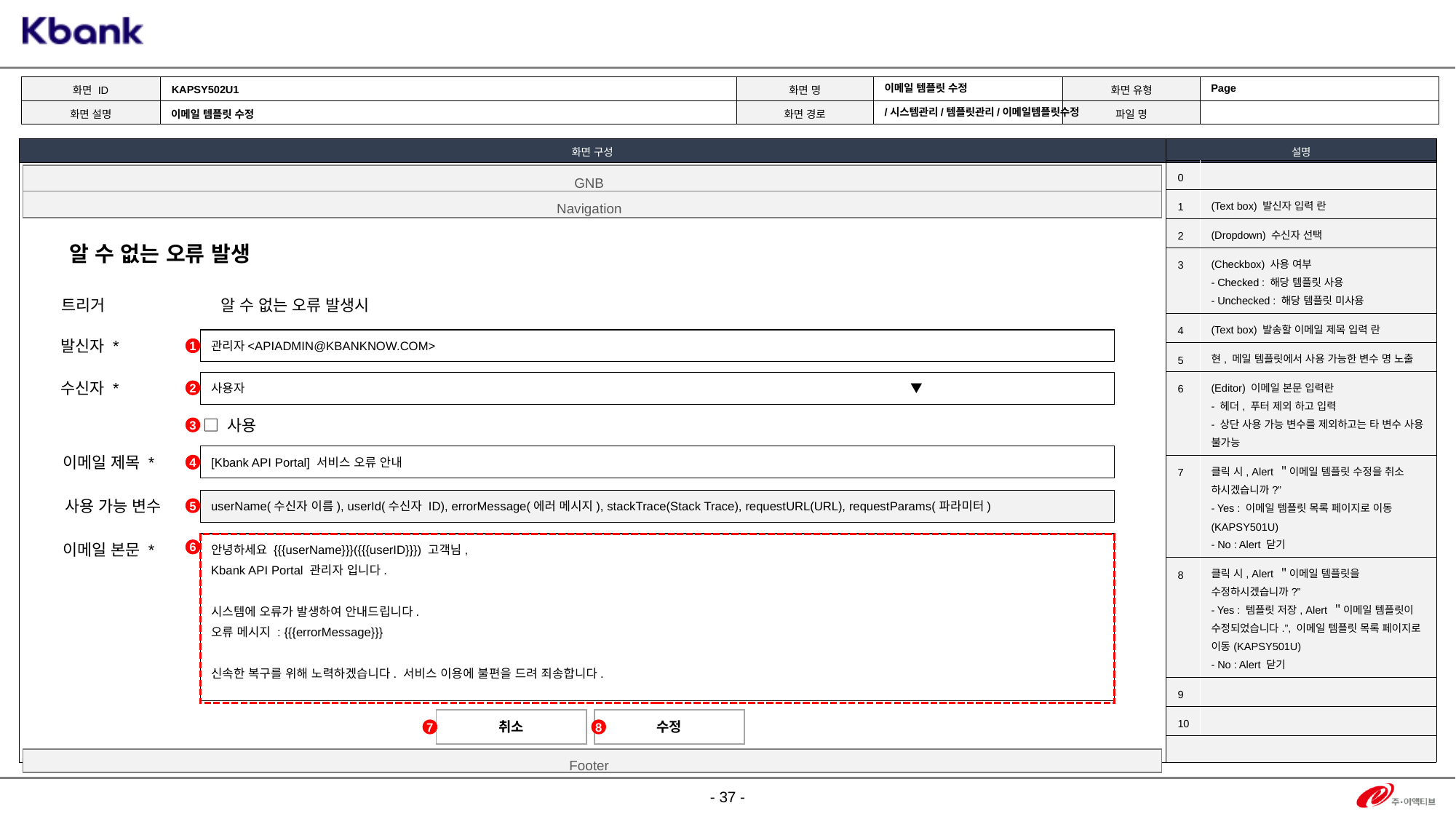

KAPSY502U1
Page
이메일 템플릿 수정
/시스템관리/템플릿관리/이메일템플릿수정

이메일 템플릿 수정
| 0 |  |
| --- | --- |
| 1 | (Text box) 발신자 입력 란 |
| 2 | (Dropdown) 수신자 선택 |
| 3 | (Checkbox) 사용 여부 - Checked : 해당 템플릿 사용 - Unchecked : 해당 템플릿 미사용 |
| 4 | (Text box) 발송할 이메일 제목 입력 란 |
| 5 | 현, 메일 템플릿에서 사용 가능한 변수 명 노출 |
| 6 | (Editor) 이메일 본문 입력란 - 헤더, 푸터 제외 하고 입력 - 상단 사용 가능 변수를 제외하고는 타 변수 사용 불가능 |
| 7 | 클릭 시, Alert ＂이메일 템플릿 수정을 취소 하시겠습니까?” - Yes : 이메일 템플릿 목록 페이지로 이동 (KAPSY501U) - No : Alert 닫기 |
| 8 | 클릭 시, Alert ＂이메일 템플릿을 수정하시겠습니까?” - Yes : 템플릿 저장, Alert ＂이메일 템플릿이 수정되었습니다.”, 이메일 템플릿 목록 페이지로 이동(KAPSY501U) - No : Alert 닫기 |
| 9 |  |
| 10 |  |
GNB
Navigation
알 수 없는 오류 발생
트리거
알 수 없는 오류 발생시
관리자<APIADMIN@KBANKNOW.COM>
발신자 *
1
사용자                                                                                                                                                                                                 ▼
수신자 *
2
□ 사용
3
[Kbank API Portal] 서비스 오류 안내
이메일 제목 *
4
userName(수신자 이름), userId(수신자 ID), errorMessage(에러 메시지), stackTrace(Stack Trace), requestURL(URL), requestParams(파라미터)
사용 가능 변수
5
안녕하세요 {{{userName}}}({{{userID}}}) 고객님,
Kbank API Portal 관리자 입니다.

시스템에 오류가 발생하여 안내드립니다.
오류 메시지 : {{{errorMessage}}}

신속한 복구를 위해 노력하겠습니다. 서비스 이용에 불편을 드려 죄송합니다.

이메일 본문 *
6
취소
수정
7
8
Footer